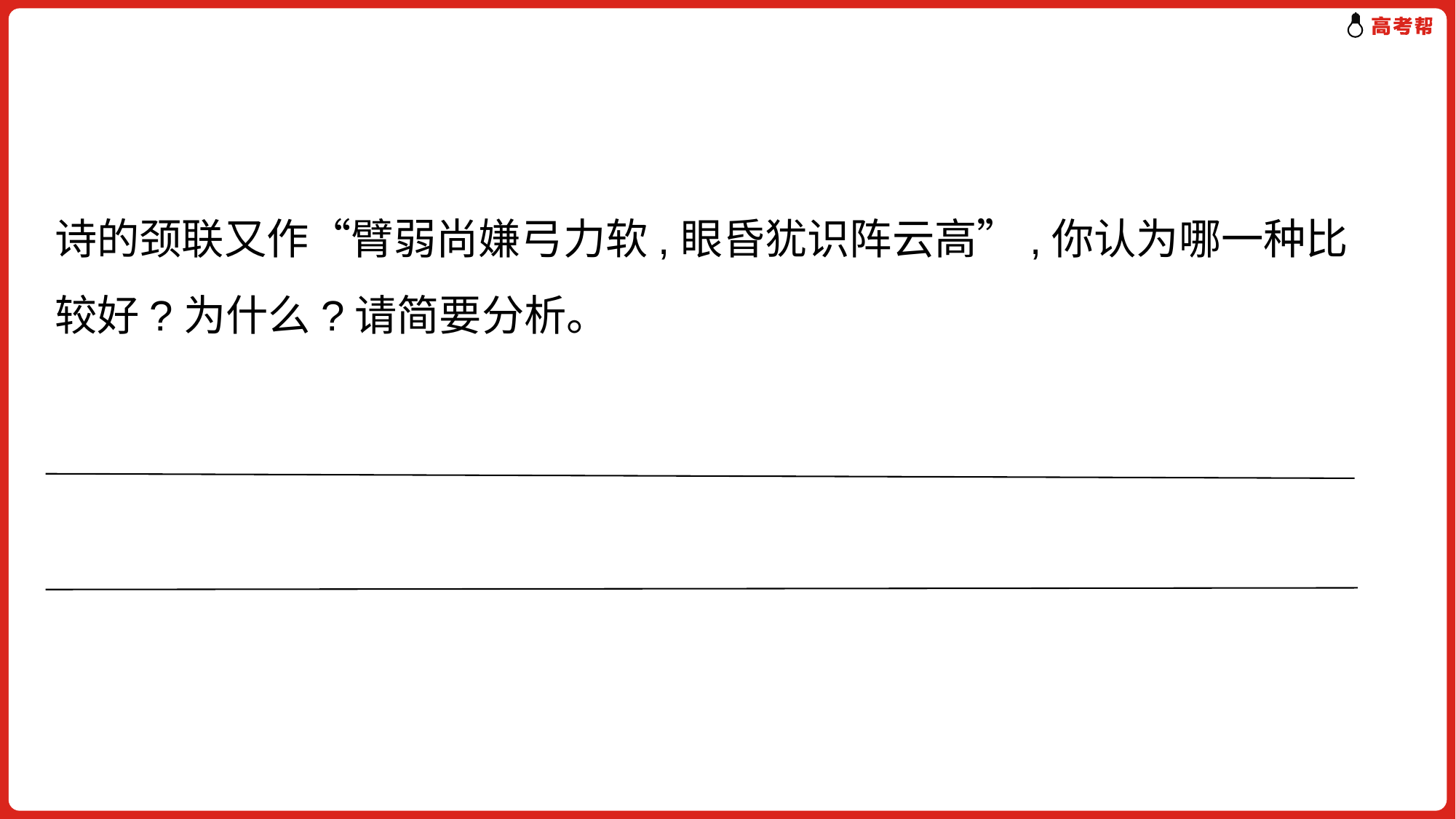

诗的颈联又作“臂弱尚嫌弓力软,眼昏犹识阵云高”,你认为哪一种比较好?为什么?请简要分析。